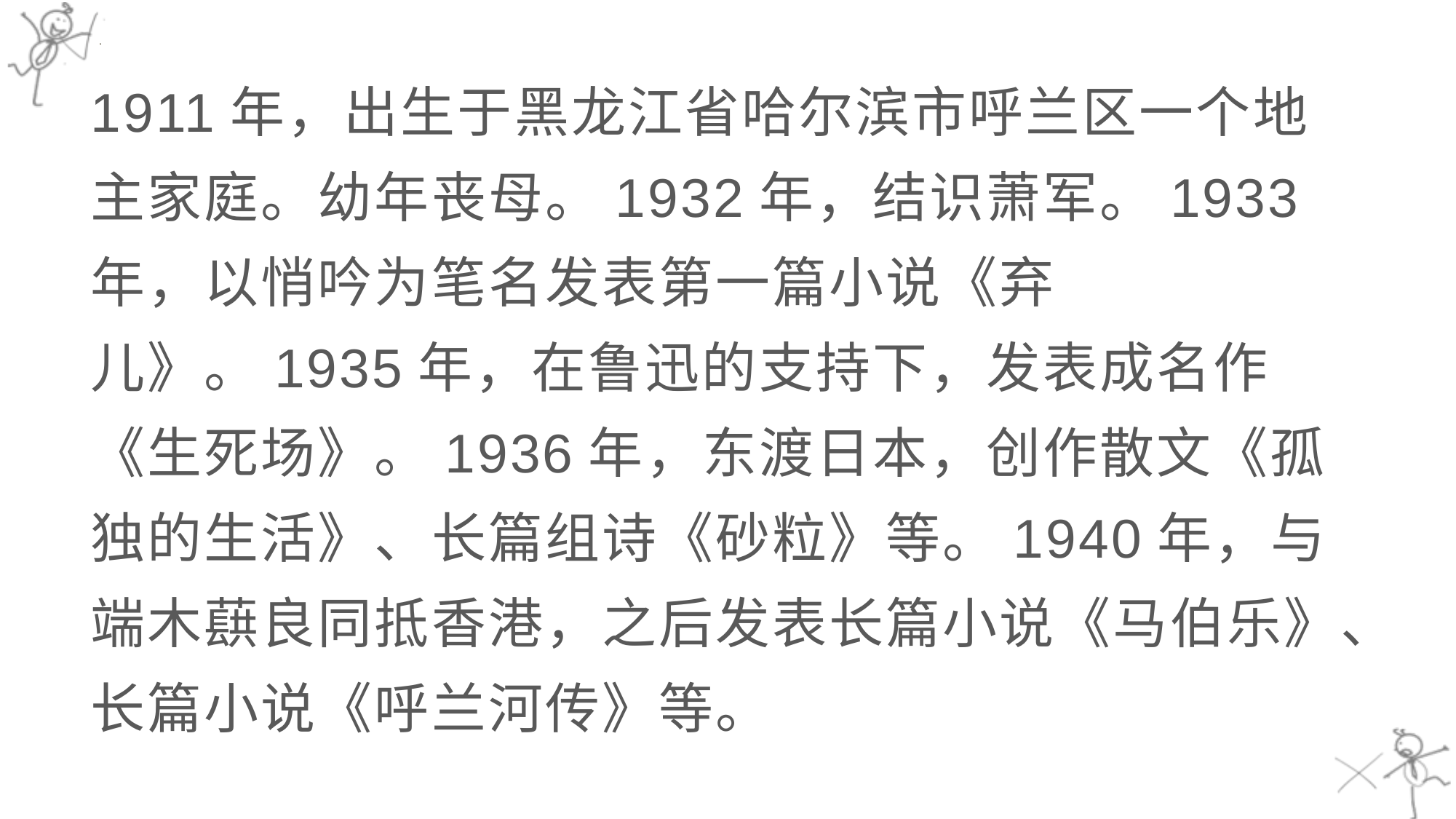

1911年，出生于黑龙江省哈尔滨市呼兰区一个地主家庭。幼年丧母。1932年，结识萧军。1933年，以悄吟为笔名发表第一篇小说《弃儿》。1935年，在鲁迅的支持下，发表成名作《生死场》。1936年，东渡日本，创作散文《孤独的生活》、长篇组诗《砂粒》等。1940年，与端木蕻良同抵香港，之后发表长篇小说《马伯乐》、长篇小说《呼兰河传》等。